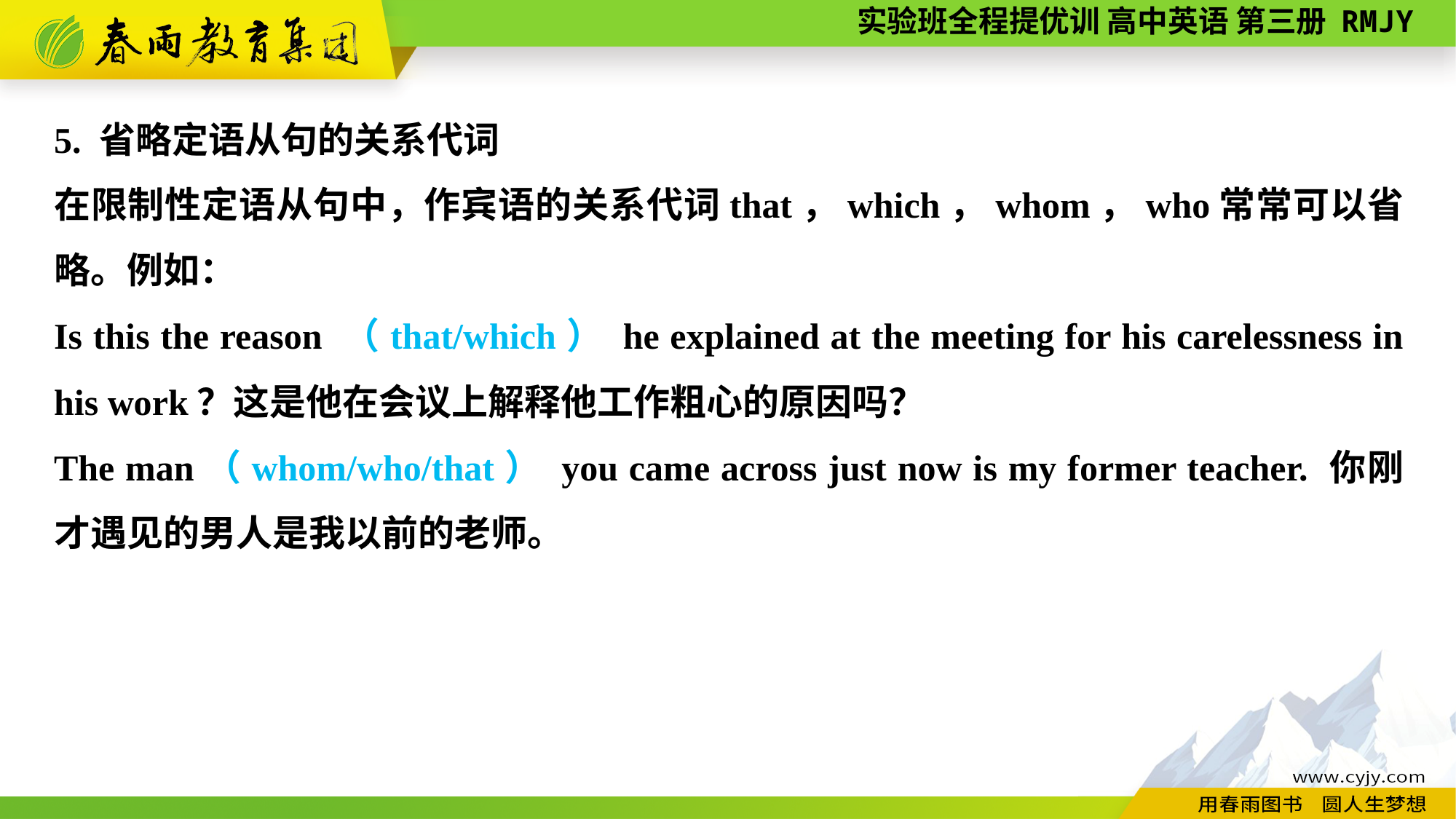

5. 省略定语从句的关系代词
在限制性定语从句中，作宾语的关系代词that，which，whom，who常常可以省略。例如：
Is this the reason （that/which） he explained at the meeting for his carelessness in his work？这是他在会议上解释他工作粗心的原因吗？
The man（whom/who/that） you came across just now is my former teacher. 你刚才遇见的男人是我以前的老师。